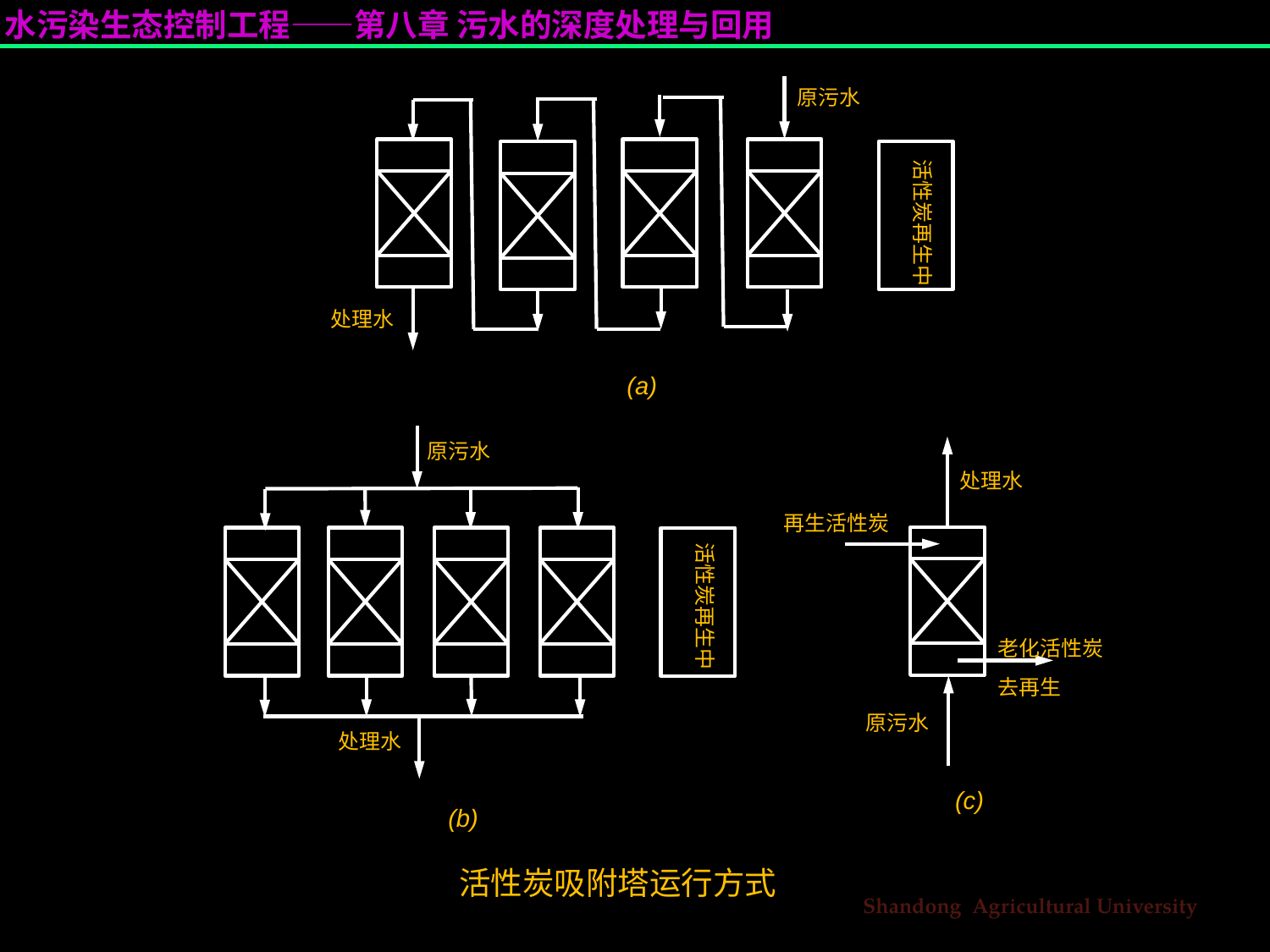

原污水

活性炭再生中

处理水
(a)
原污水
处理水
再生活性炭

老化活性炭
去再生
原污水

活性炭再生中
处理水
(c)
(b)
活性炭吸附塔运行方式